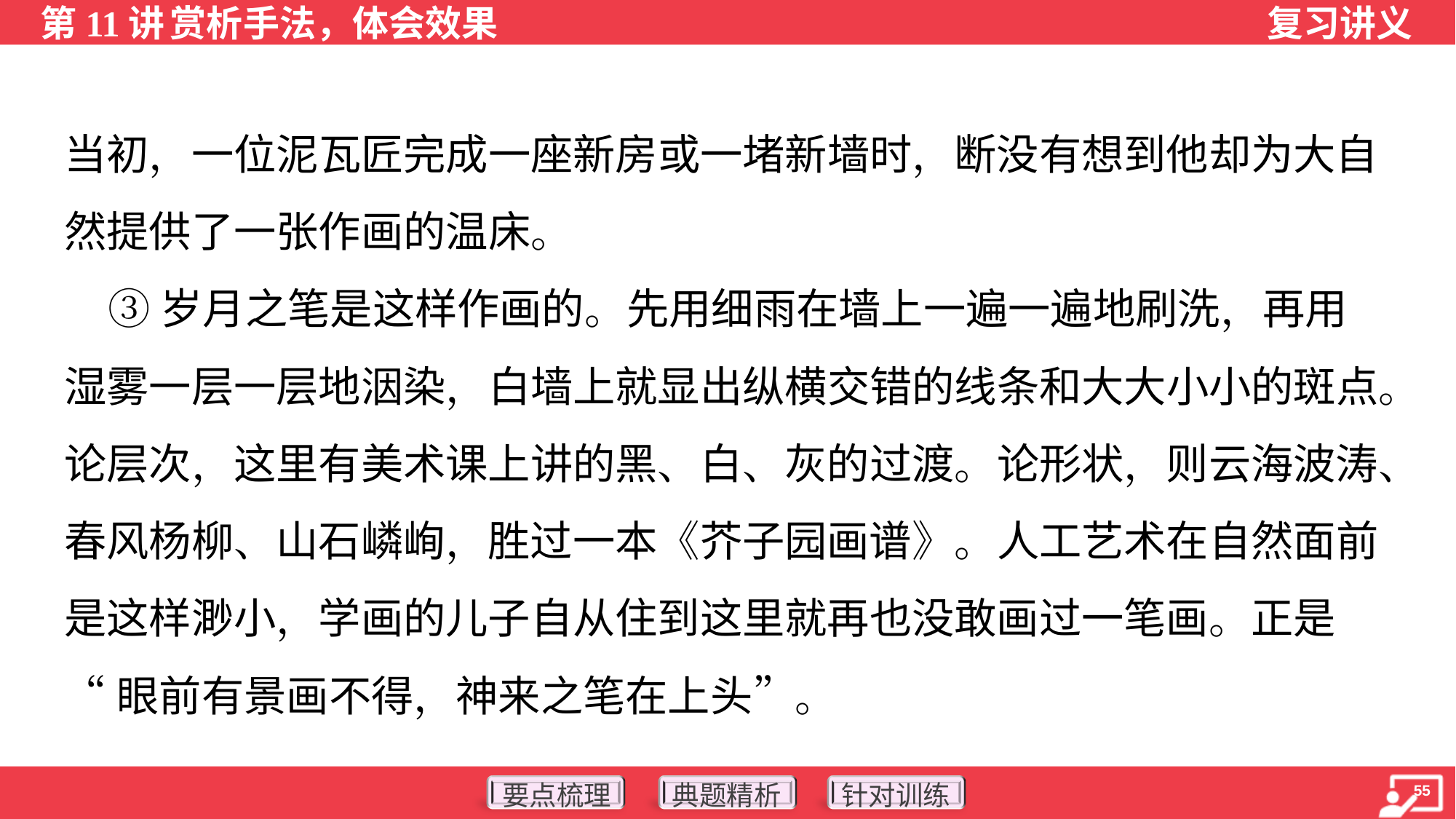

当初，一位泥瓦匠完成一座新房或一堵新墙时，断没有想到他却为大自
然提供了一张作画的温床。
    ③岁月之笔是这样作画的。先用细雨在墙上一遍一遍地刷洗，再用
湿雾一层一层地洇染，白墙上就显出纵横交错的线条和大大小小的斑点。
论层次，这里有美术课上讲的黑、白、灰的过渡。论形状，则云海波涛、
春风杨柳、山石嶙峋，胜过一本《芥子园画谱》。人工艺术在自然面前
是这样渺小，学画的儿子自从住到这里就再也没敢画过一笔画。正是
“眼前有景画不得，神来之笔在上头”。